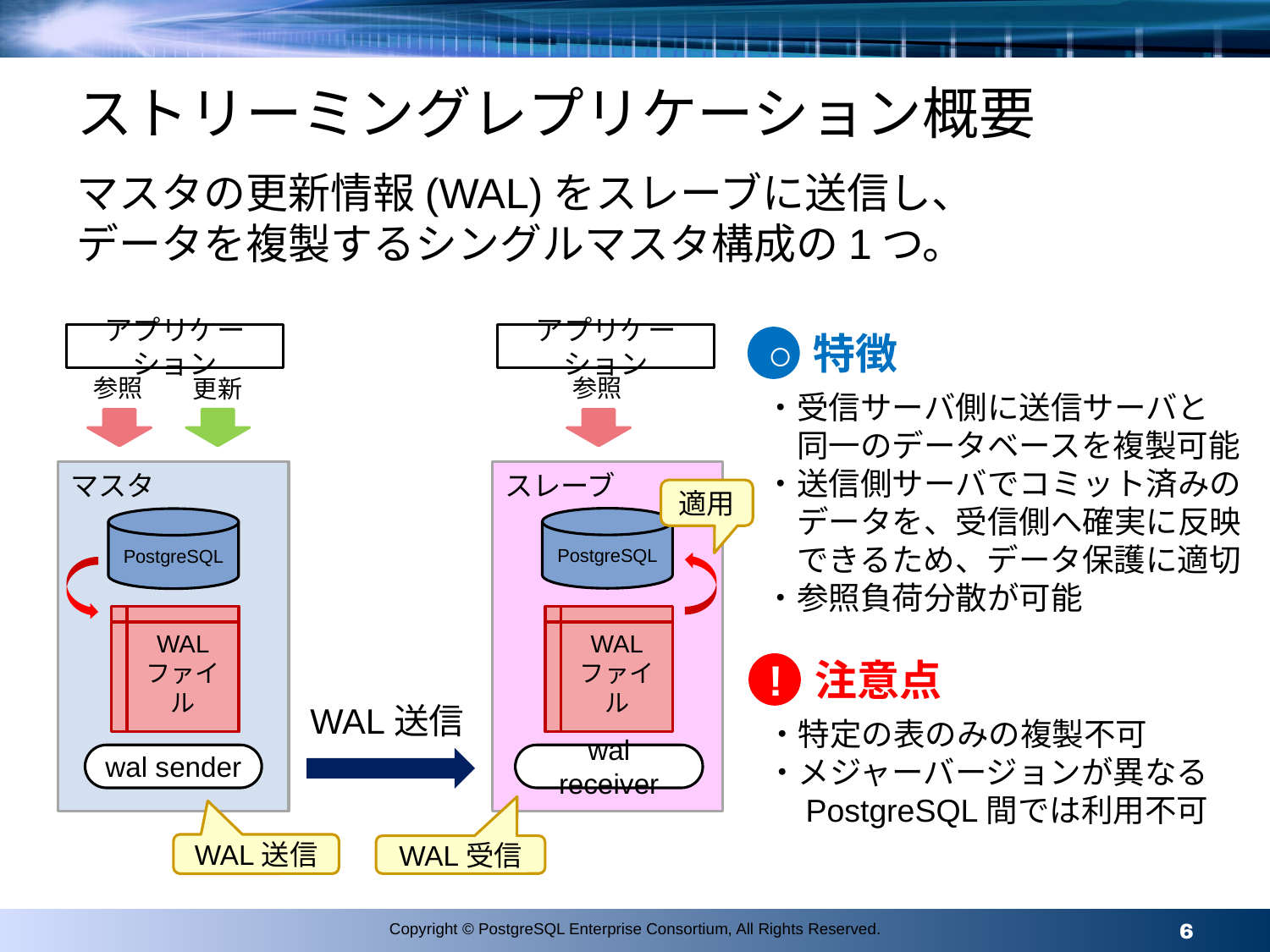

# ストリーミングレプリケーション概要
マスタの更新情報(WAL)をスレーブに送信し、
データを複製するシングルマスタ構成の1つ。
特徴
○
・受信サーバ側に送信サーバと
　同一のデータベースを複製可能
・送信側サーバでコミット済みの
　データを、受信側へ確実に反映
　できるため、データ保護に適切
・参照負荷分散が可能
アプリケーション
参照

アプリケーション
参照
更新

マスタ
スレーブ
適用
PostgreSQL
PostgreSQL

WAL
ファイル
WAL
ファイル
注意点
!
・特定の表のみの複製不可
・メジャーバージョンが異なる
　PostgreSQL間では利用不可
WAL送信

wal sender
wal receiver
WAL送信
WAL受信
6